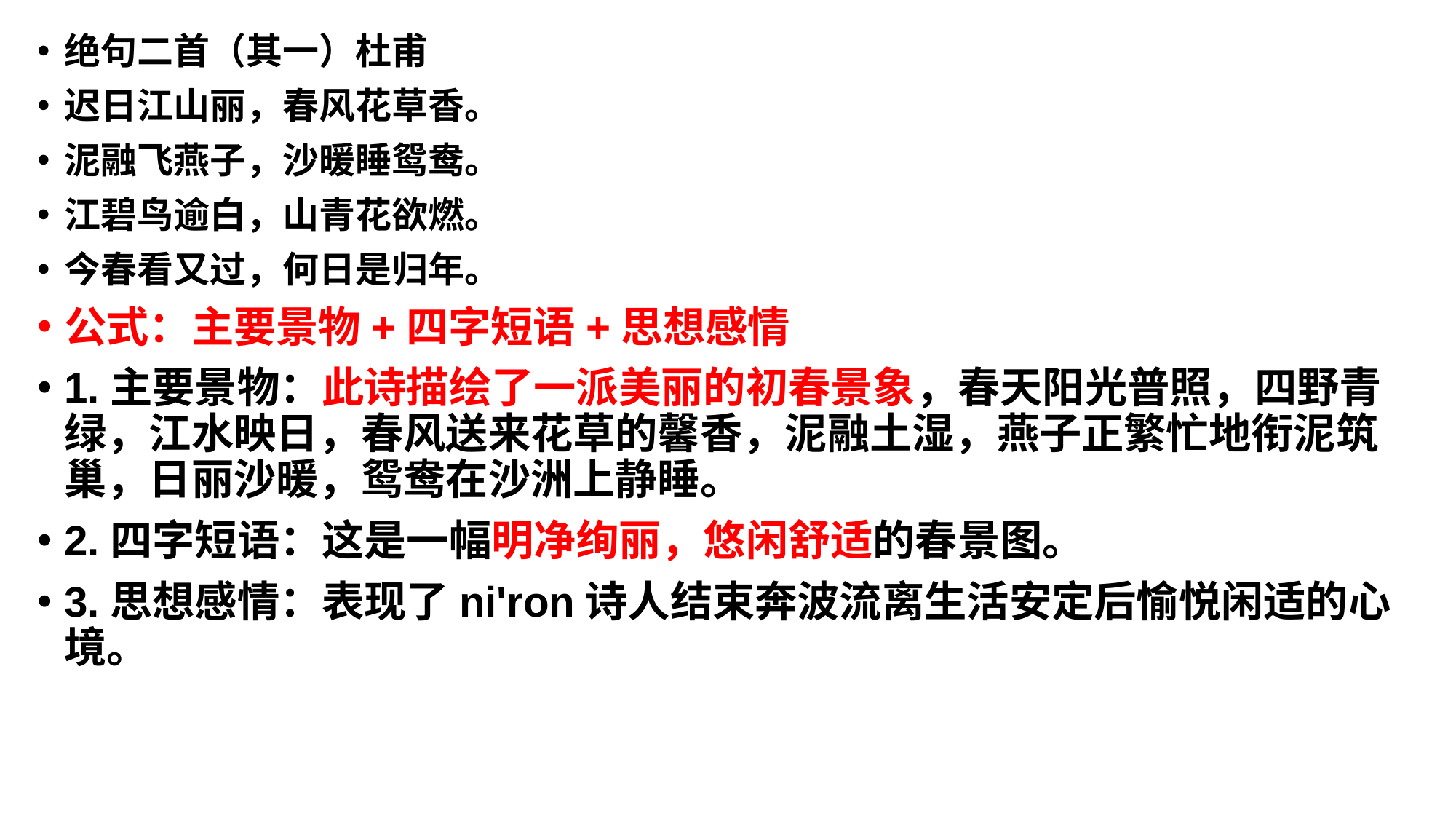

绝句二首（其一）杜甫
迟日江山丽，春风花草香。
泥融飞燕子，沙暖睡鸳鸯。
江碧鸟逾白，山青花欲燃。
今春看又过，何日是归年。
公式：主要景物+四字短语+思想感情
1.主要景物：此诗描绘了一派美丽的初春景象，春天阳光普照，四野青绿，江水映日，春风送来花草的馨香，泥融土湿，燕子正繁忙地衔泥筑巢，日丽沙暖，鸳鸯在沙洲上静睡。
2.四字短语：这是一幅明净绚丽，悠闲舒适的春景图。
3.思想感情：表现了ni'ron诗人结束奔波流离生活安定后愉悦闲适的心境。